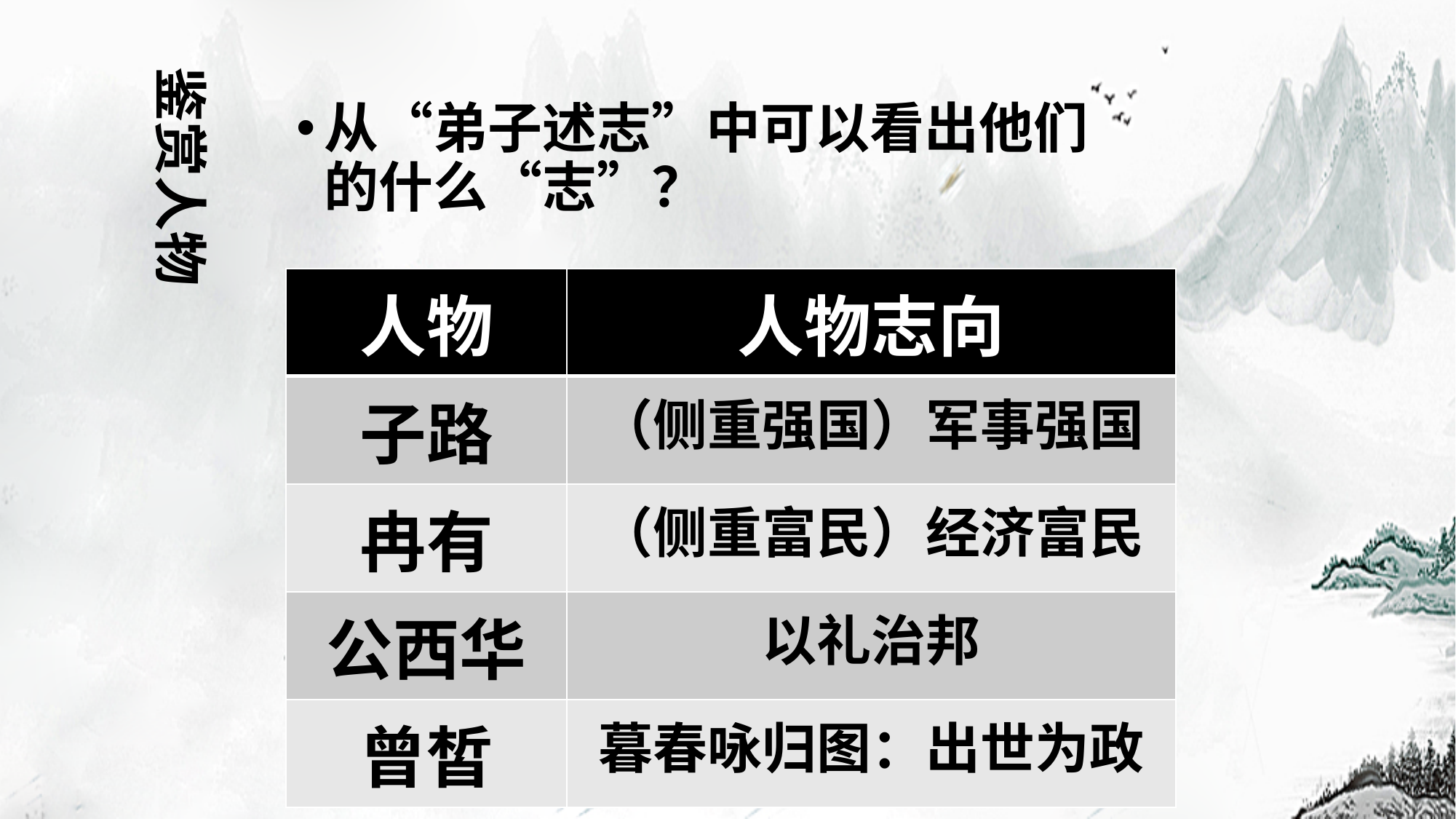

鉴赏人物
从“弟子述志”中可以看出他们的什么“志”？
| 人物 | 人物志向 |
| --- | --- |
| 子路 | （侧重强国）军事强国 |
| 冉有 | （侧重富民）经济富民 |
| 公西华 | 以礼治邦 |
| 曾皙 | 暮春咏归图：出世为政 |